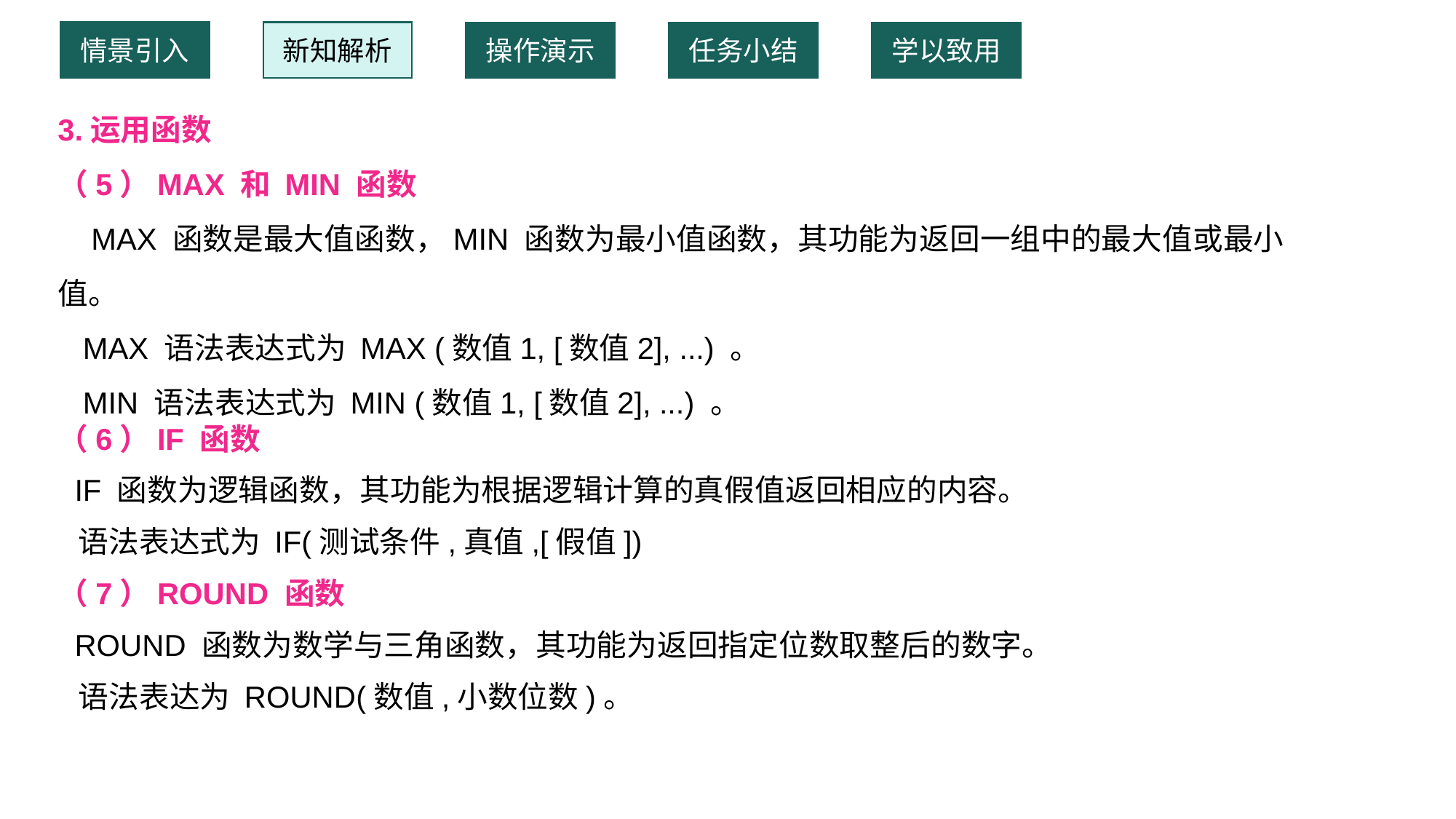

情景引入
新知解析
操作演示
任务小结
学以致用
3.运用函数
（5）MAX 和 MIN 函数
    MAX 函数是最大值函数，MIN 函数为最小值函数，其功能为返回一组中的最大值或最小值。
   MAX 语法表达式为 MAX (数值1, [数值2], ...) 。
   MIN 语法表达式为 MIN (数值1, [数值2], ...) 。
（6）IF 函数
  IF 函数为逻辑函数，其功能为根据逻辑计算的真假值返回相应的内容。
  语法表达式为 IF(测试条件,真值,[假值])
（7）ROUND 函数
  ROUND 函数为数学与三角函数，其功能为返回指定位数取整后的数字。
  语法表达为 ROUND(数值,小数位数)。